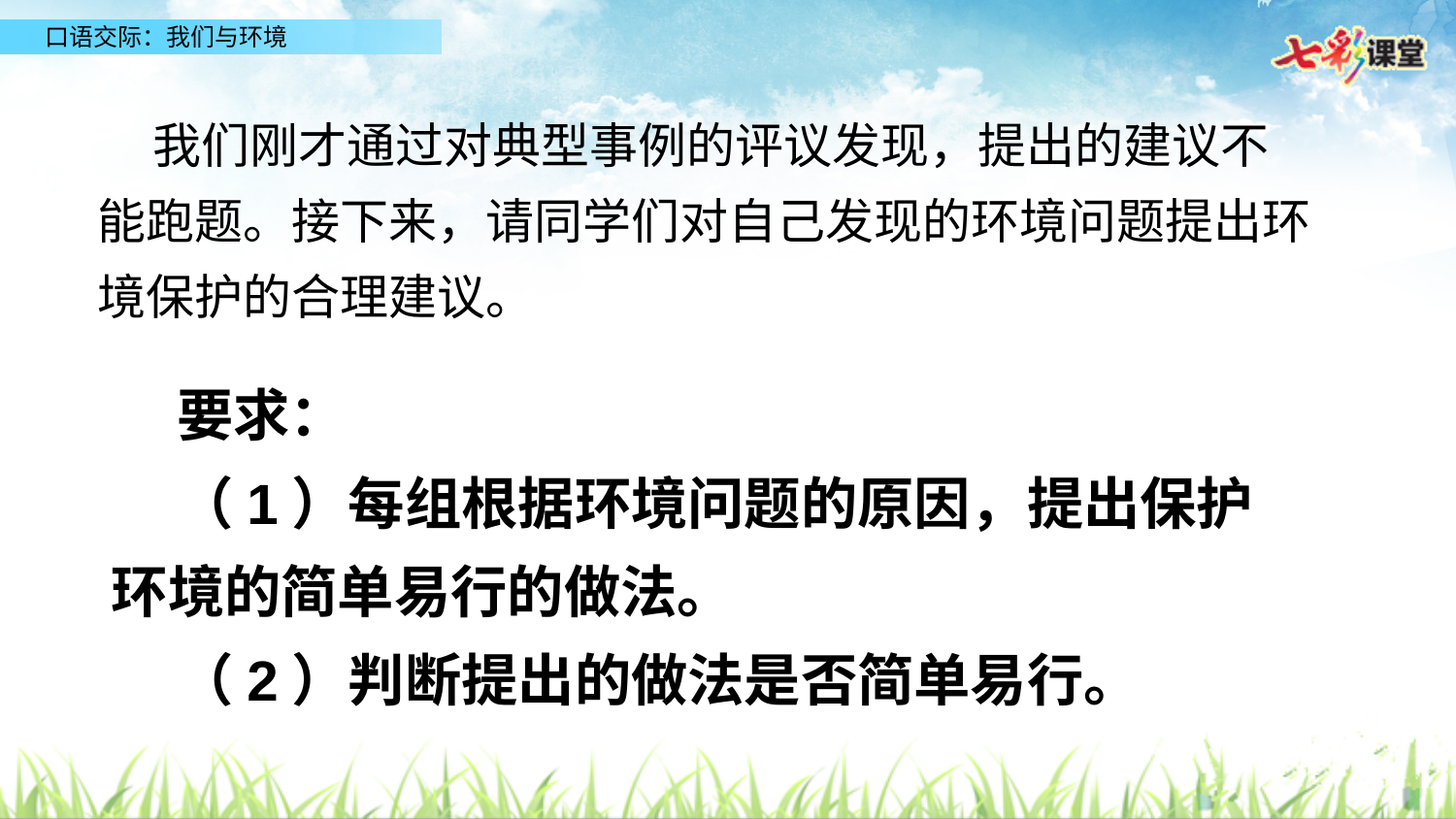

我们刚才通过对典型事例的评议发现，提出的建议不能跑题。接下来，请同学们对自己发现的环境问题提出环境保护的合理建议。
    要求：
    （1）每组根据环境问题的原因，提出保护环境的简单易行的做法。
    （2）判断提出的做法是否简单易行。